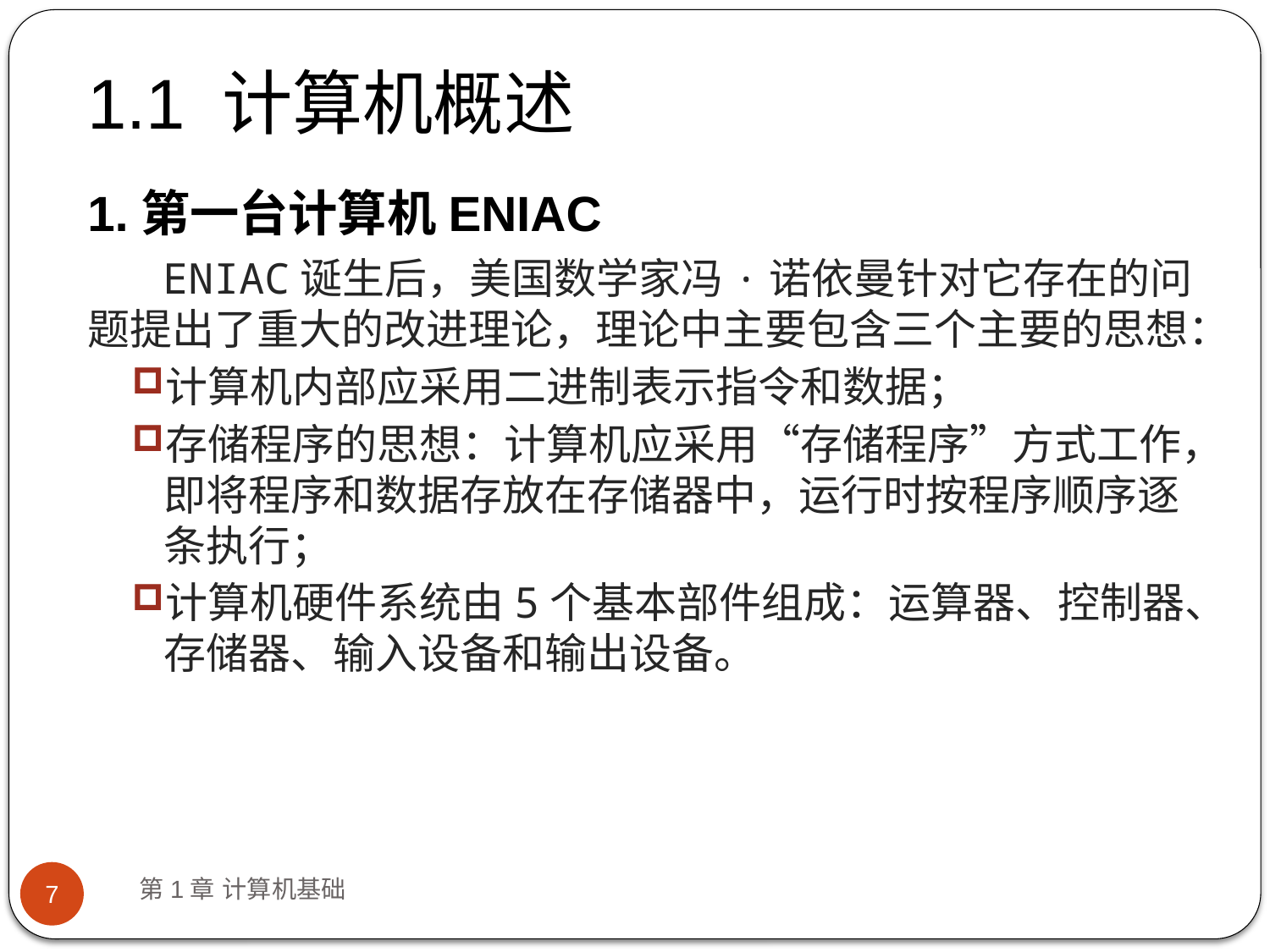

# 1.1 计算机概述
1.第一台计算机ENIAC
 ENIAC诞生后，美国数学家冯·诺依曼针对它存在的问题提出了重大的改进理论，理论中主要包含三个主要的思想：
计算机内部应采用二进制表示指令和数据；
存储程序的思想：计算机应采用“存储程序”方式工作，即将程序和数据存放在存储器中，运行时按程序顺序逐条执行；
计算机硬件系统由5个基本部件组成：运算器、控制器、存储器、输入设备和输出设备。
第1章 计算机基础
7